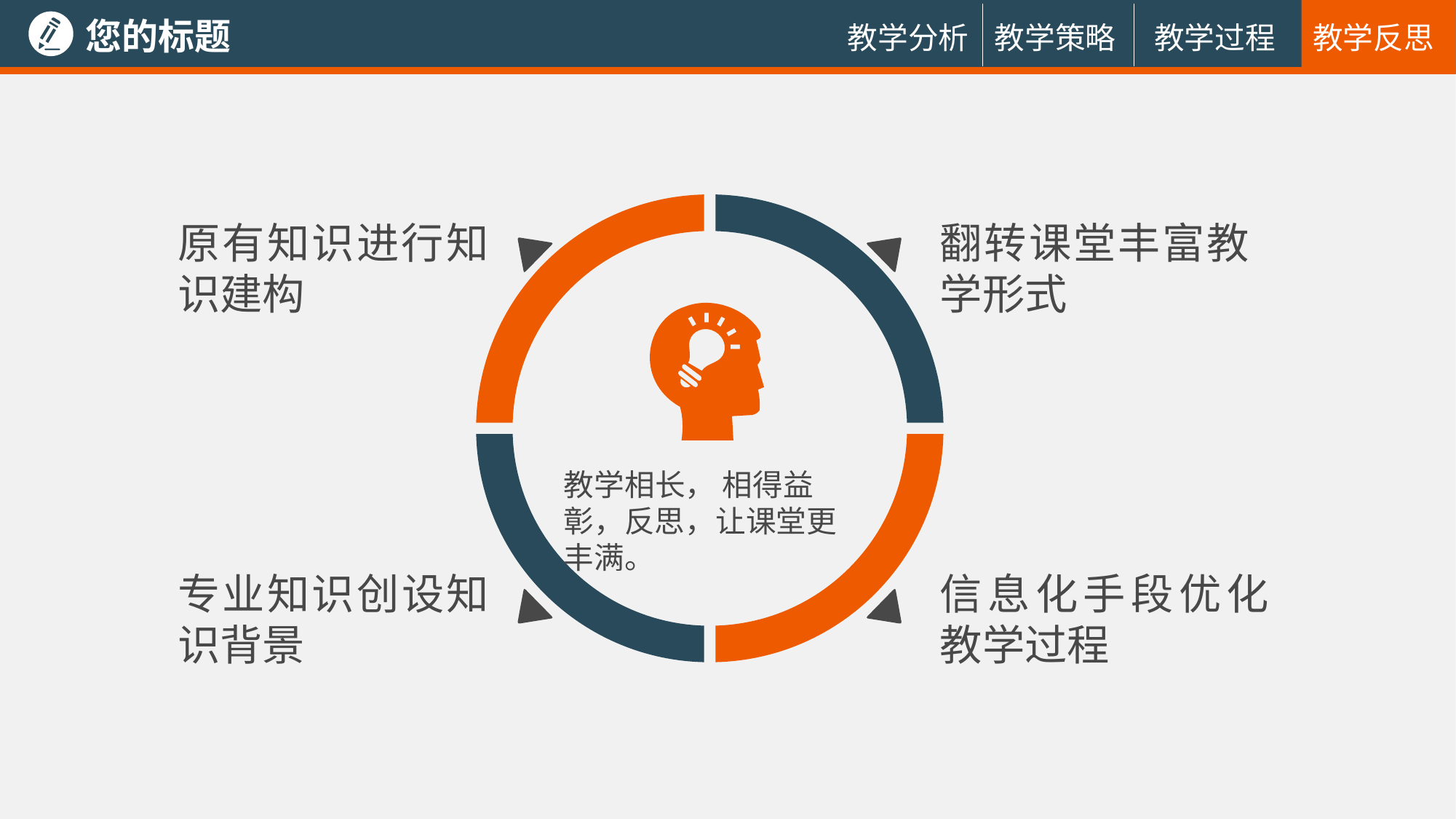

您的标题

教学过程
教学反思
教学分析
教学策略

原有知识进行知识建构
翻转课堂丰富教学形式

教学相长， 相得益彰，反思，让课堂更丰满。
专业知识创设知识背景
信息化手段优化教学过程